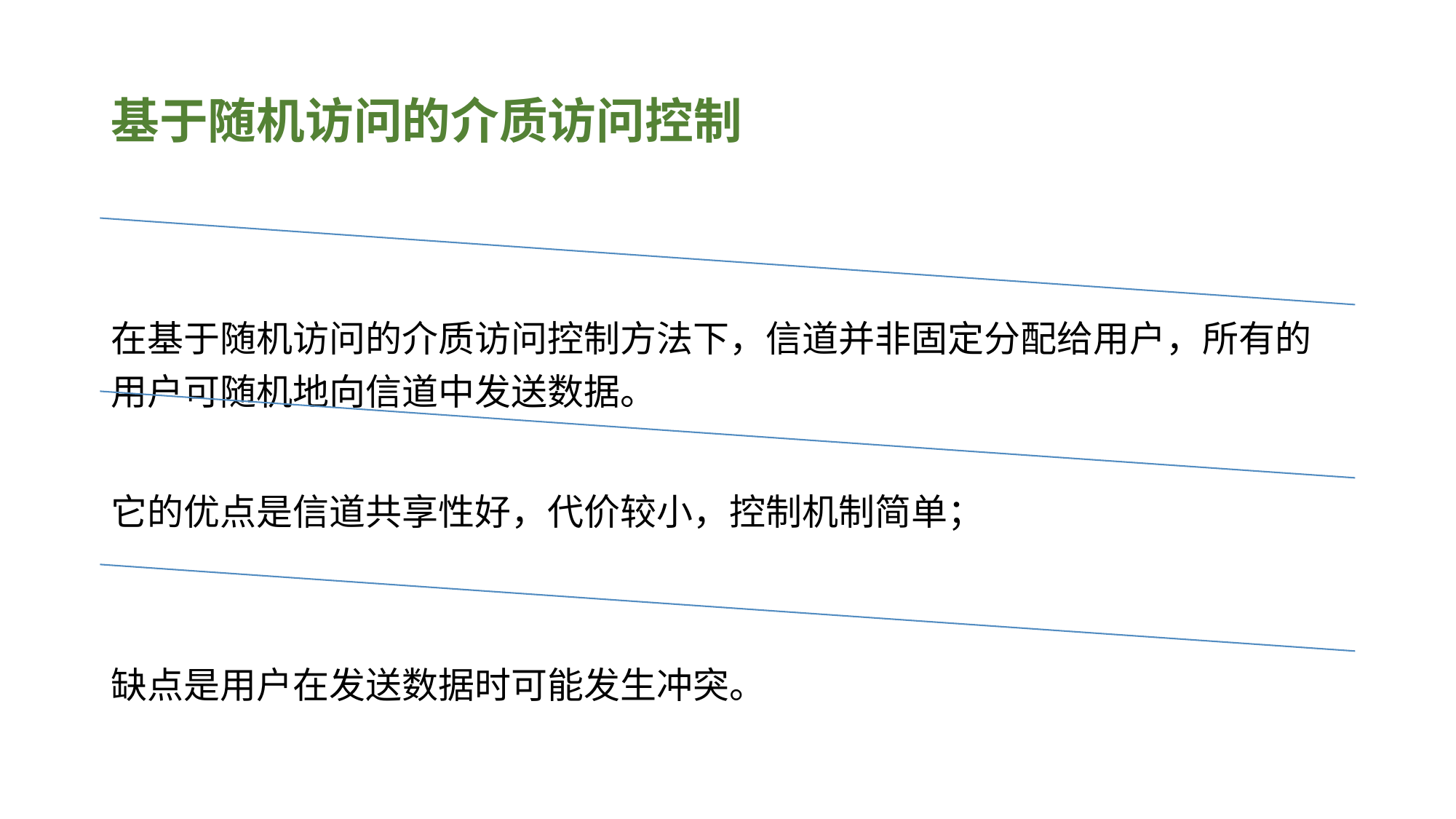

# 基于随机访问的介质访问控制
在基于随机访问的介质访问控制方法下，信道并非固定分配给用户，所有的用户可随机地向信道中发送数据。
它的优点是信道共享性好，代价较小，控制机制简单；
缺点是用户在发送数据时可能发生冲突。